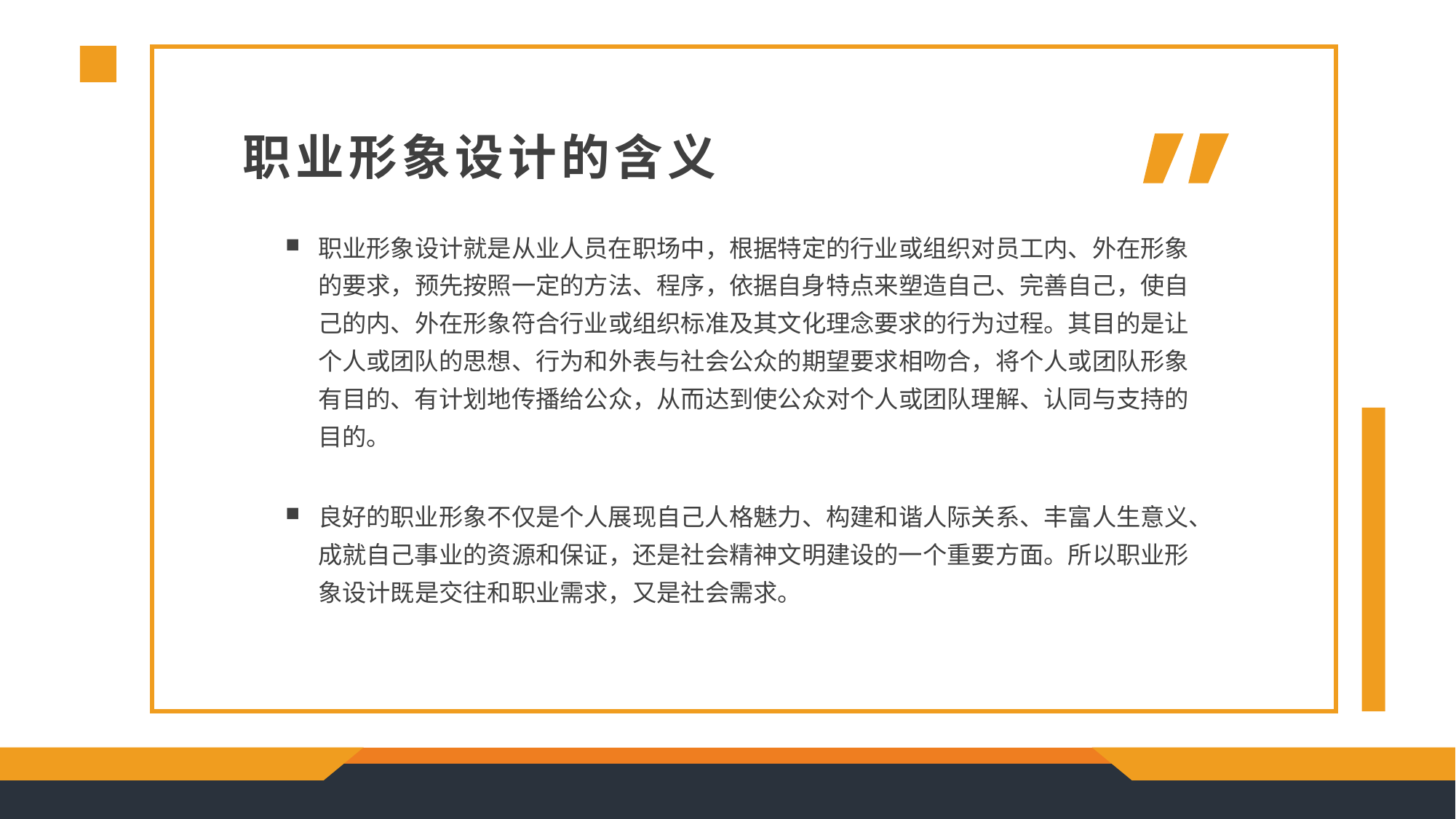

职业形象设计的含义

职业形象设计就是从业人员在职场中，根据特定的行业或组织对员工内、外在形象的要求，预先按照一定的方法、程序，依据自身特点来塑造自己、完善自己，使自己的内、外在形象符合行业或组织标准及其文化理念要求的行为过程。其目的是让个人或团队的思想、行为和外表与社会公众的期望要求相吻合，将个人或团队形象有目的、有计划地传播给公众，从而达到使公众对个人或团队理解、认同与支持的目的。

良好的职业形象不仅是个人展现自己人格魅力、构建和谐人际关系、丰富人生意义、成就自己事业的资源和保证，还是社会精神文明建设的一个重要方面。所以职业形象设计既是交往和职业需求，又是社会需求。